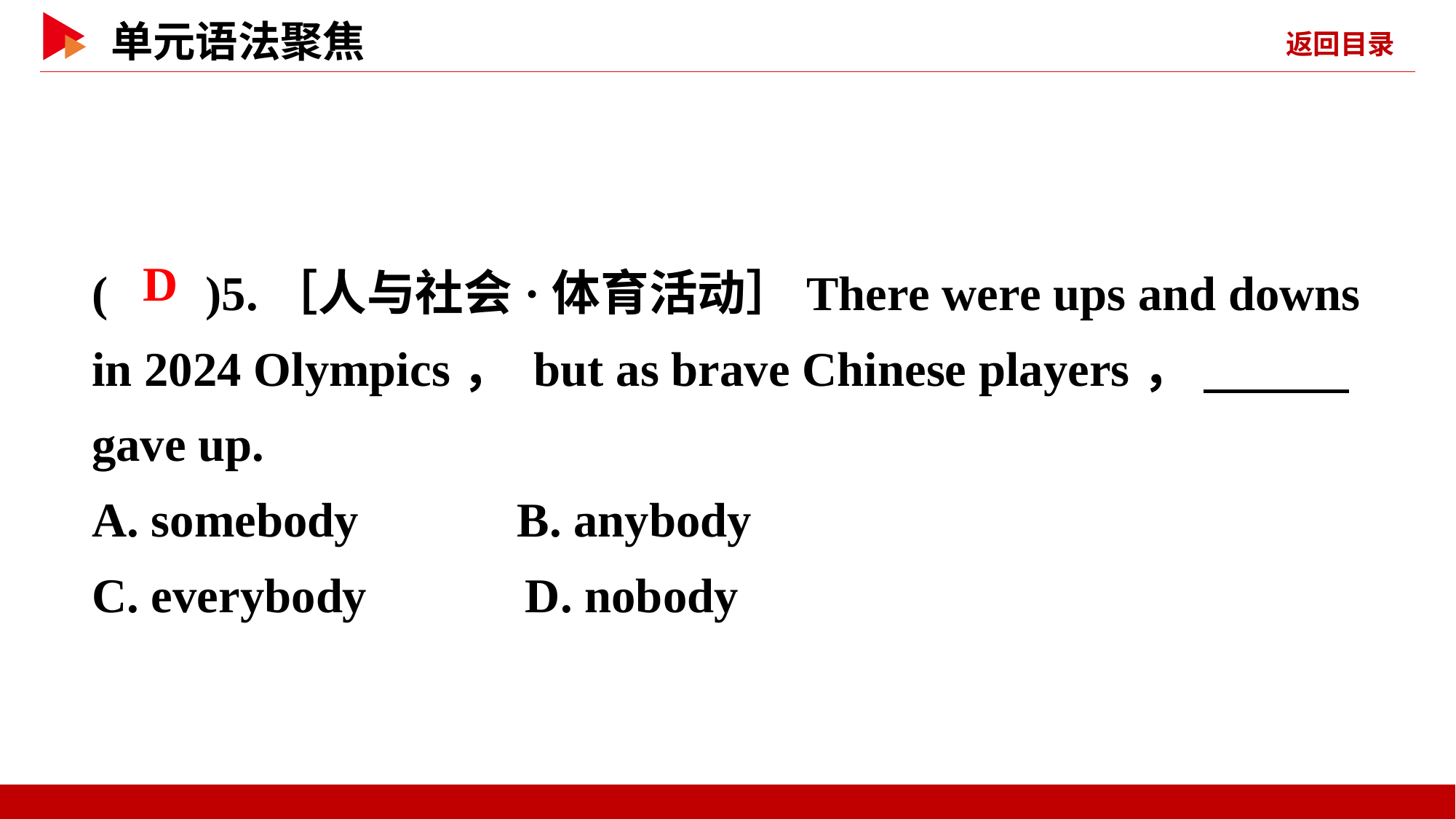

(        )5.［人与社会·体育活动］There were ups and downs in 2024 Olympics， but as brave Chinese players， 　　　gave up.
A. somebody             B. anybody
C. everybody             D. nobody
   D